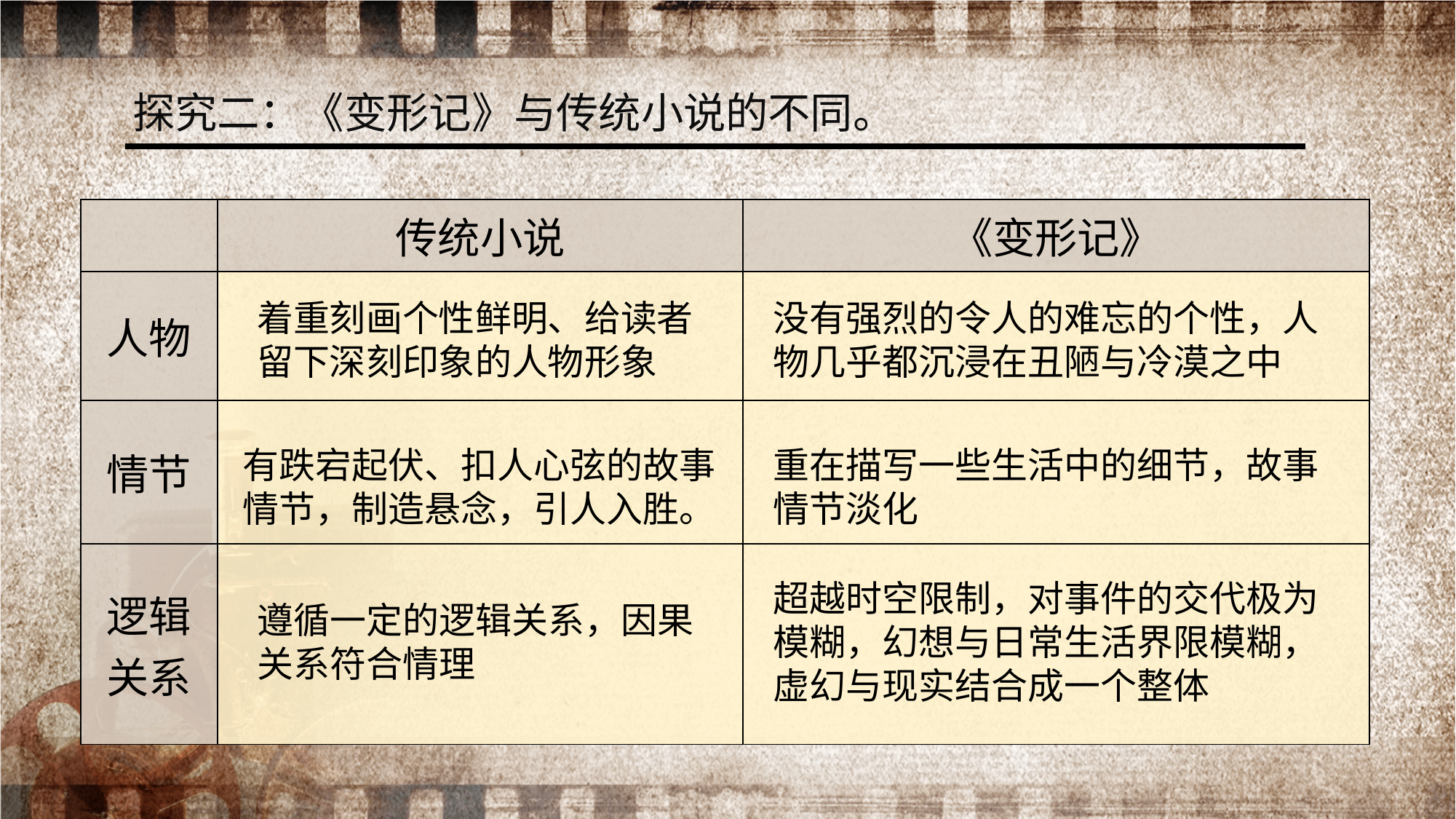

探究二：《变形记》与传统小说的不同。

|  | 传统小说 | 《变形记》 |
| --- | --- | --- |
| 人物 |  |  |
| 情节 |  |  |
| 逻辑关系 |  |  |
着重刻画个性鲜明、给读者留下深刻印象的人物形象
没有强烈的令人的难忘的个性，人物几乎都沉浸在丑陋与冷漠之中
有跌宕起伏、扣人心弦的故事情节，制造悬念，引人入胜。
重在描写一些生活中的细节，故事情节淡化
超越时空限制，对事件的交代极为模糊，幻想与日常生活界限模糊，虚幻与现实结合成一个整体
遵循一定的逻辑关系，因果关系符合情理